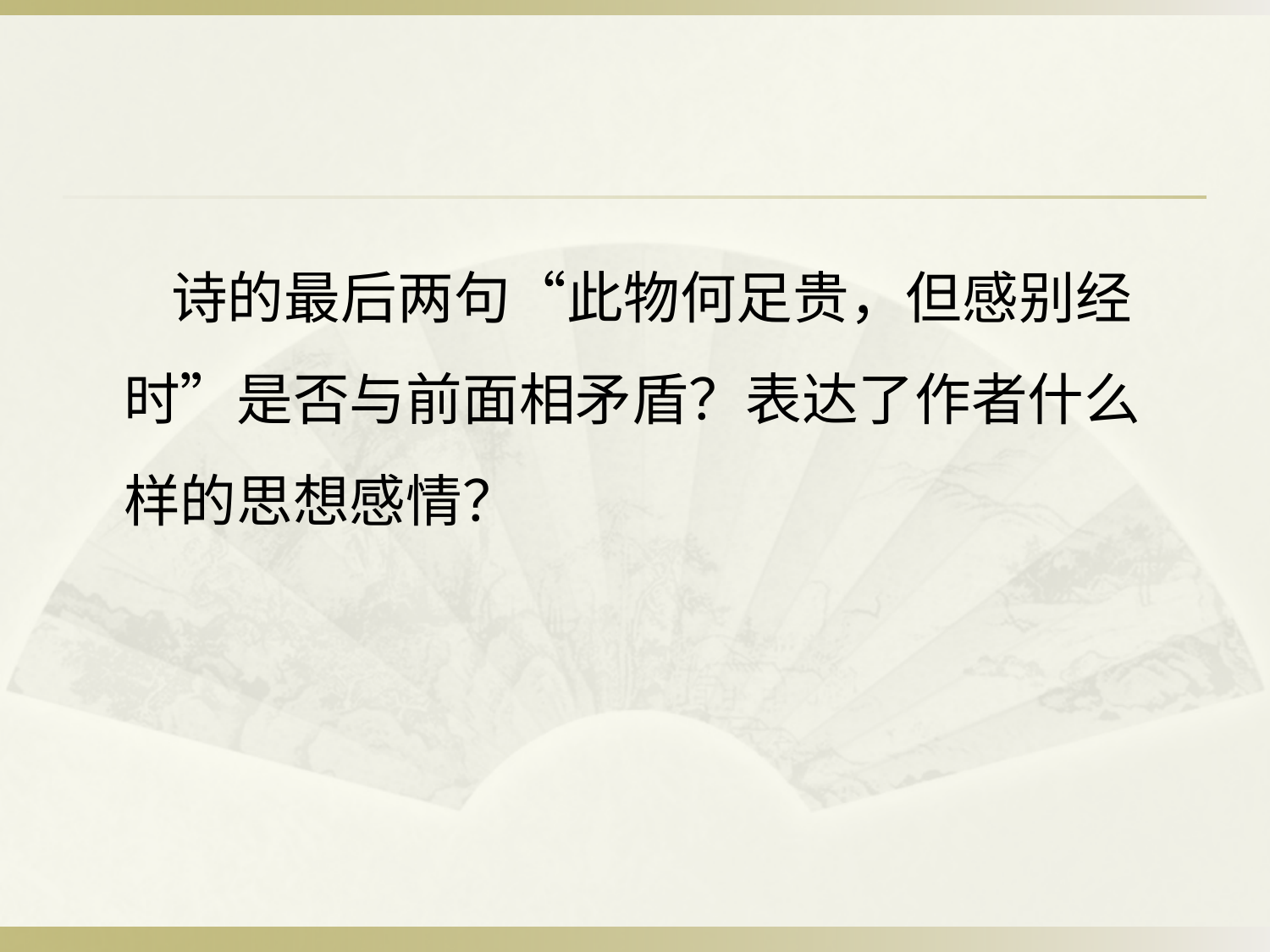

诗的最后两句“此物何足贵，但感别经时”是否与前面相矛盾？表达了作者什么样的思想感情？